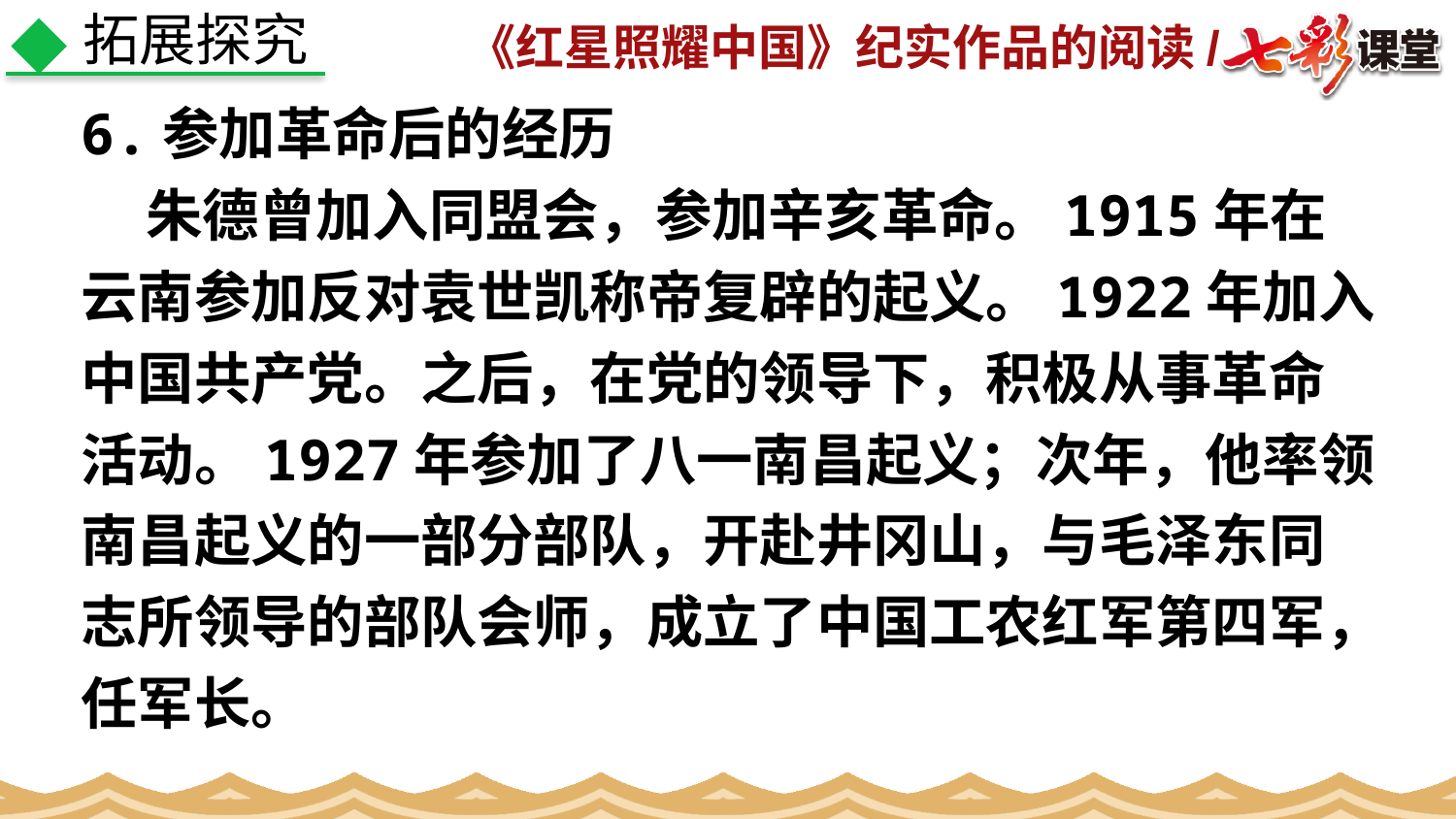

拓展探究

6.参加革命后的经历
    朱德曾加入同盟会，参加辛亥革命。1915年在云南参加反对袁世凯称帝复辟的起义。1922年加入中国共产党。之后，在党的领导下，积极从事革命活动。1927年参加了八一南昌起义；次年，他率领南昌起义的一部分部队，开赴井冈山，与毛泽东同志所领导的部队会师，成立了中国工农红军第四军，任军长。